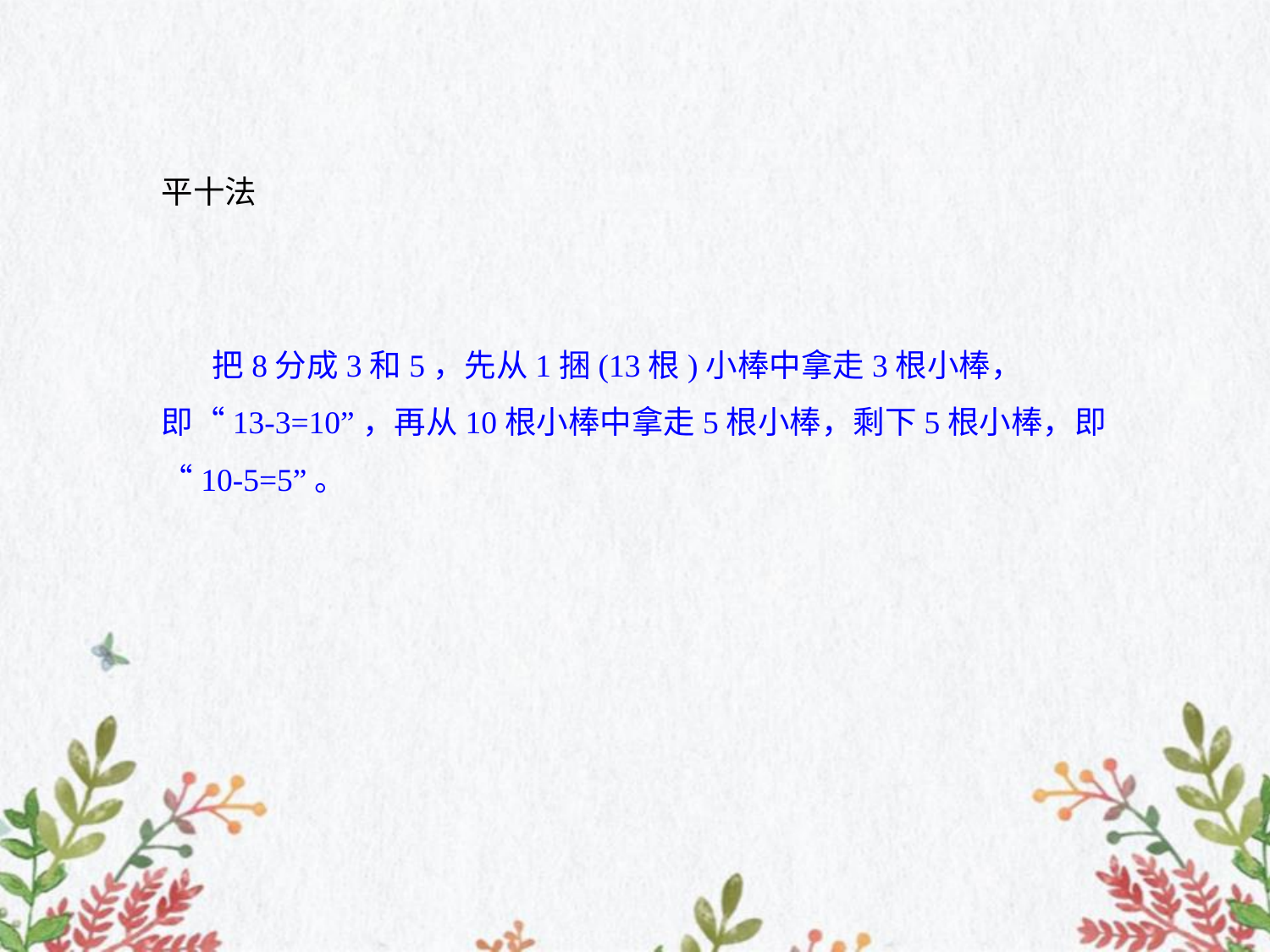

平十法
      把8分成3和5，先从1捆(13根)小棒中拿走3根小棒，即“13-3=10”，再从10根小棒中拿走5根小棒，剩下5根小棒，即“10-5=5”。